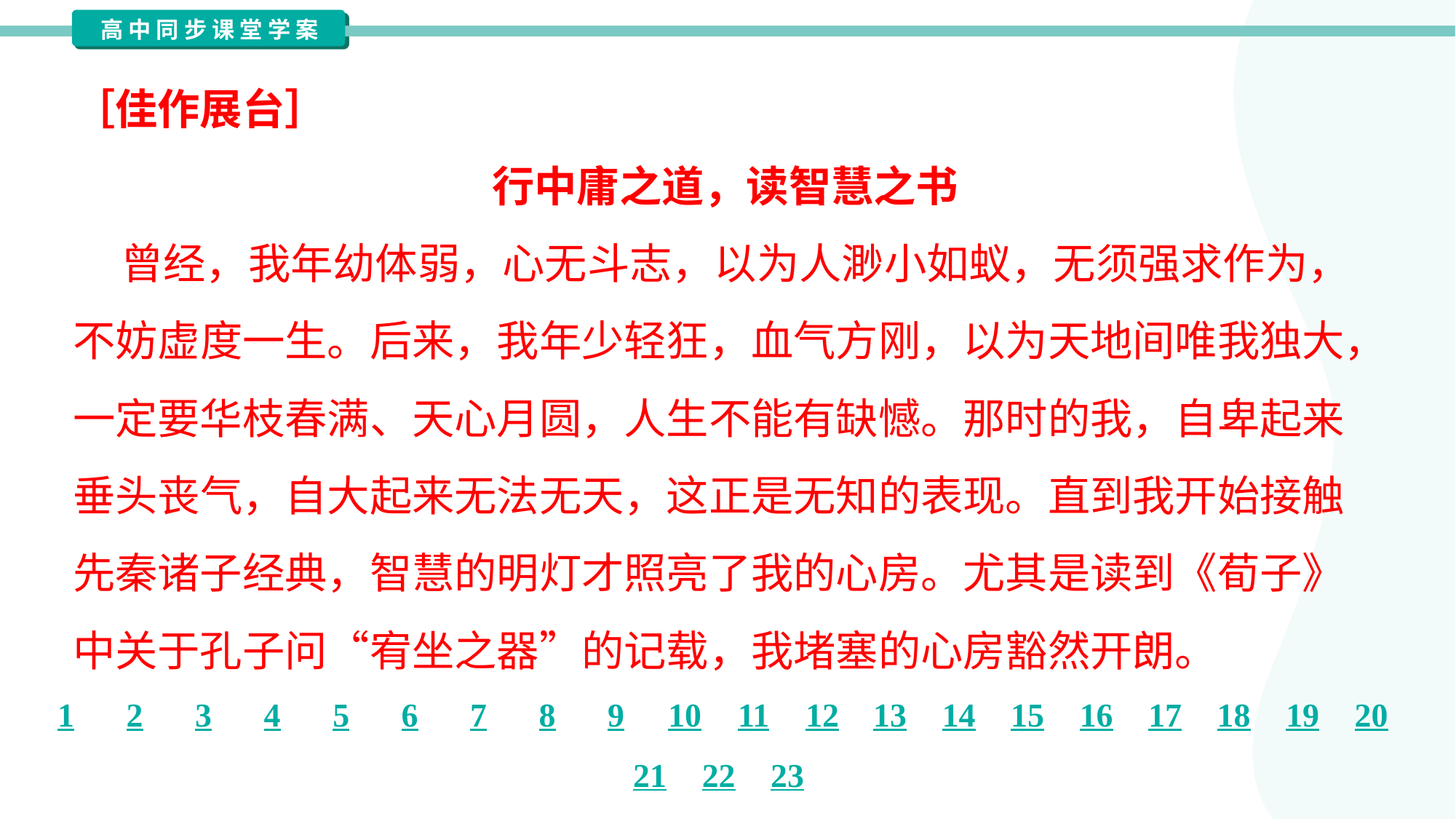

［佳作展台］
行中庸之道，读智慧之书
    曾经，我年幼体弱，心无斗志，以为人渺小如蚁，无须强求作为，
不妨虚度一生。后来，我年少轻狂，血气方刚，以为天地间唯我独大，
一定要华枝春满、天心月圆，人生不能有缺憾。那时的我，自卑起来
垂头丧气，自大起来无法无天，这正是无知的表现。直到我开始接触
先秦诸子经典，智慧的明灯才照亮了我的心房。尤其是读到《荀子》
中关于孔子问“宥坐之器”的记载，我堵塞的心房豁然开朗。